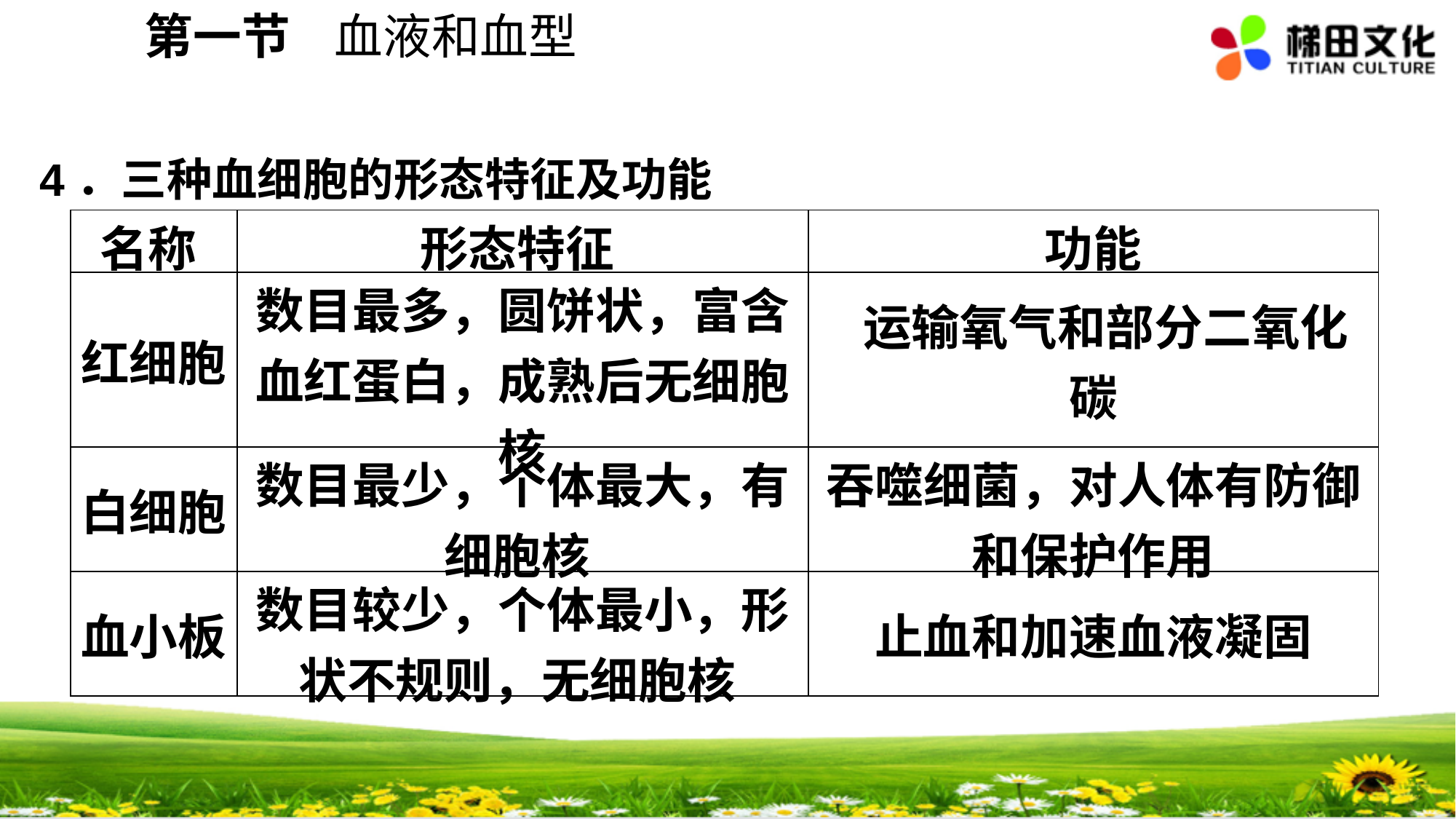

第一节    血液和血型
4．三种血细胞的形态特征及功能
| 名称 | 形态特征 | 功能 |
| --- | --- | --- |
| 红细胞 | 数目最多，圆饼状，富含血红蛋白，成熟后无细胞核 | 运输氧气和部分二氧化碳 |
| 白细胞 | 数目最少，个体最大，有细胞核 | 吞噬细菌，对人体有防御和保护作用 |
| 血小板 | 数目较少，个体最小，形状不规则，无细胞核 | 止血和加速血液凝固 |